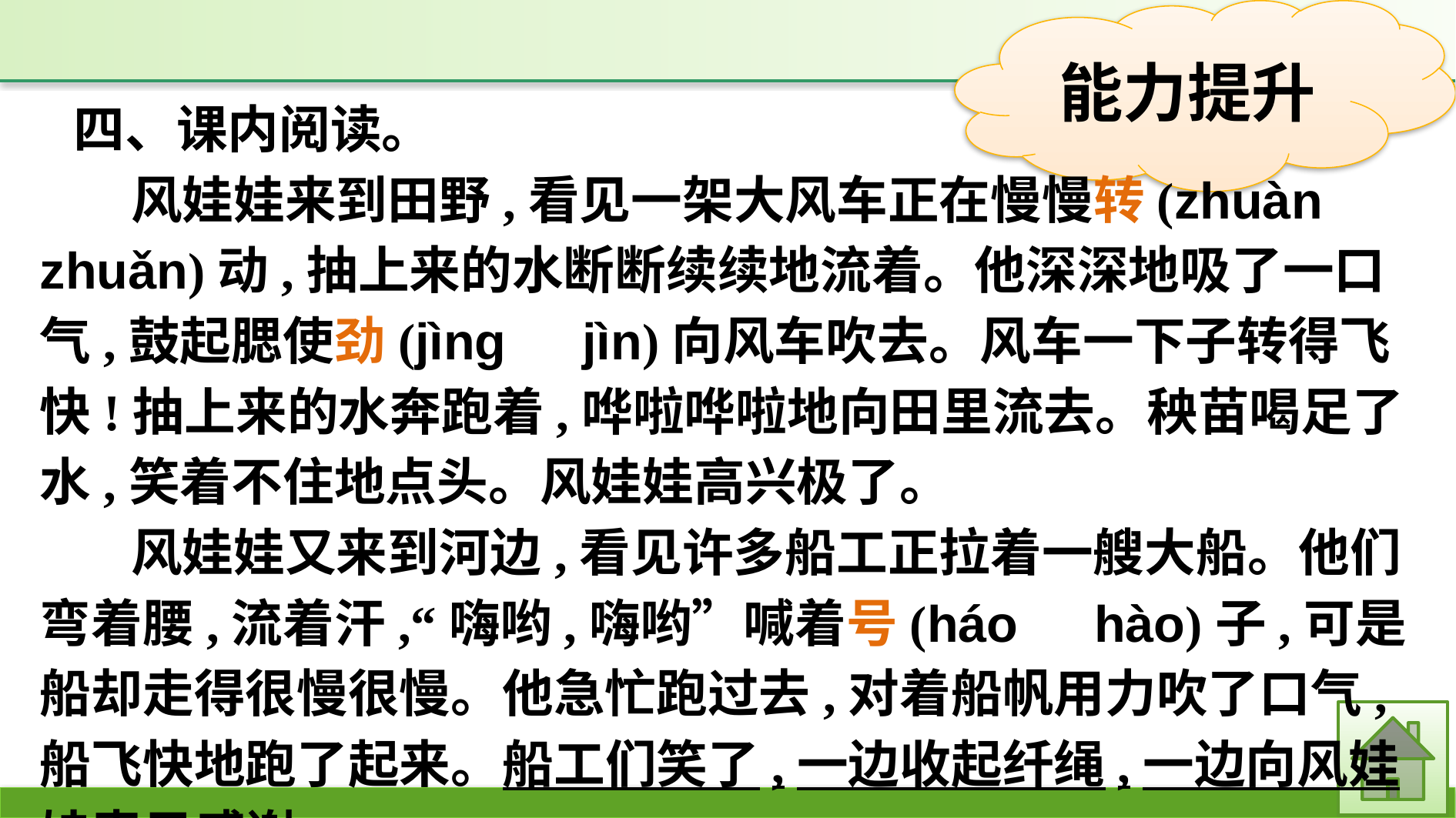

四、课内阅读。
风娃娃来到田野,看见一架大风车正在慢慢转(zhuàn　zhuǎn)动,抽上来的水断断续续地流着。他深深地吸了一口气,鼓起腮使劲(jìng　jìn)向风车吹去。风车一下子转得飞快!抽上来的水奔跑着,哗啦哗啦地向田里流去。秧苗喝足了水,笑着不住地点头。风娃娃高兴极了。
风娃娃又来到河边,看见许多船工正拉着一艘大船。他们弯着腰,流着汗,“嗨哟,嗨哟”喊着号(háo　hào)子,可是船却走得很慢很慢。他急忙跑过去,对着船帆用力吹了口气,船飞快地跑了起来。船工们笑了,一边收起纤绳,一边向风娃娃表示感谢。